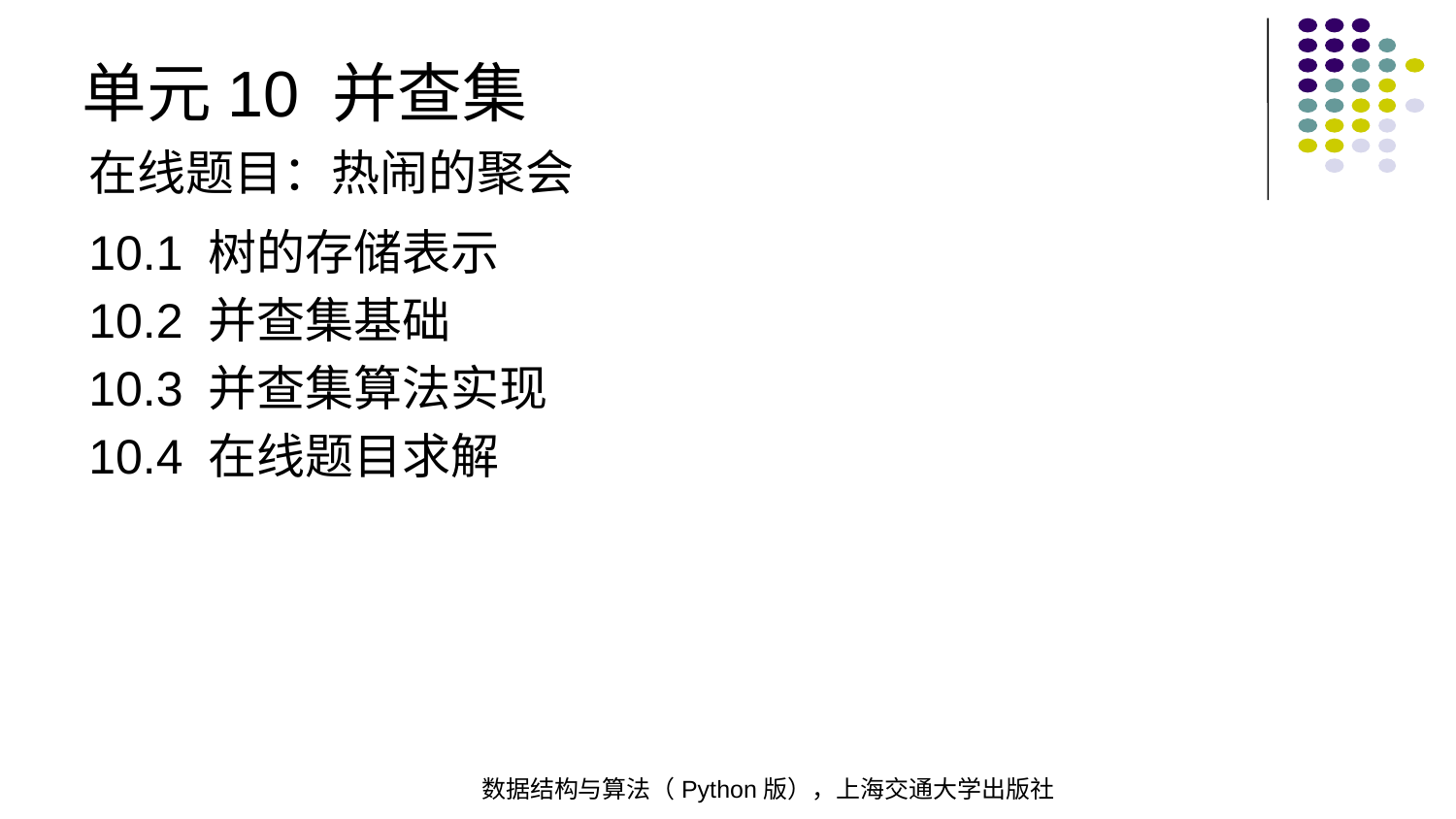

单元10 并查集
在线题目：热闹的聚会
10.1 树的存储表示
10.2 并查集基础
10.3 并查集算法实现
10.4 在线题目求解